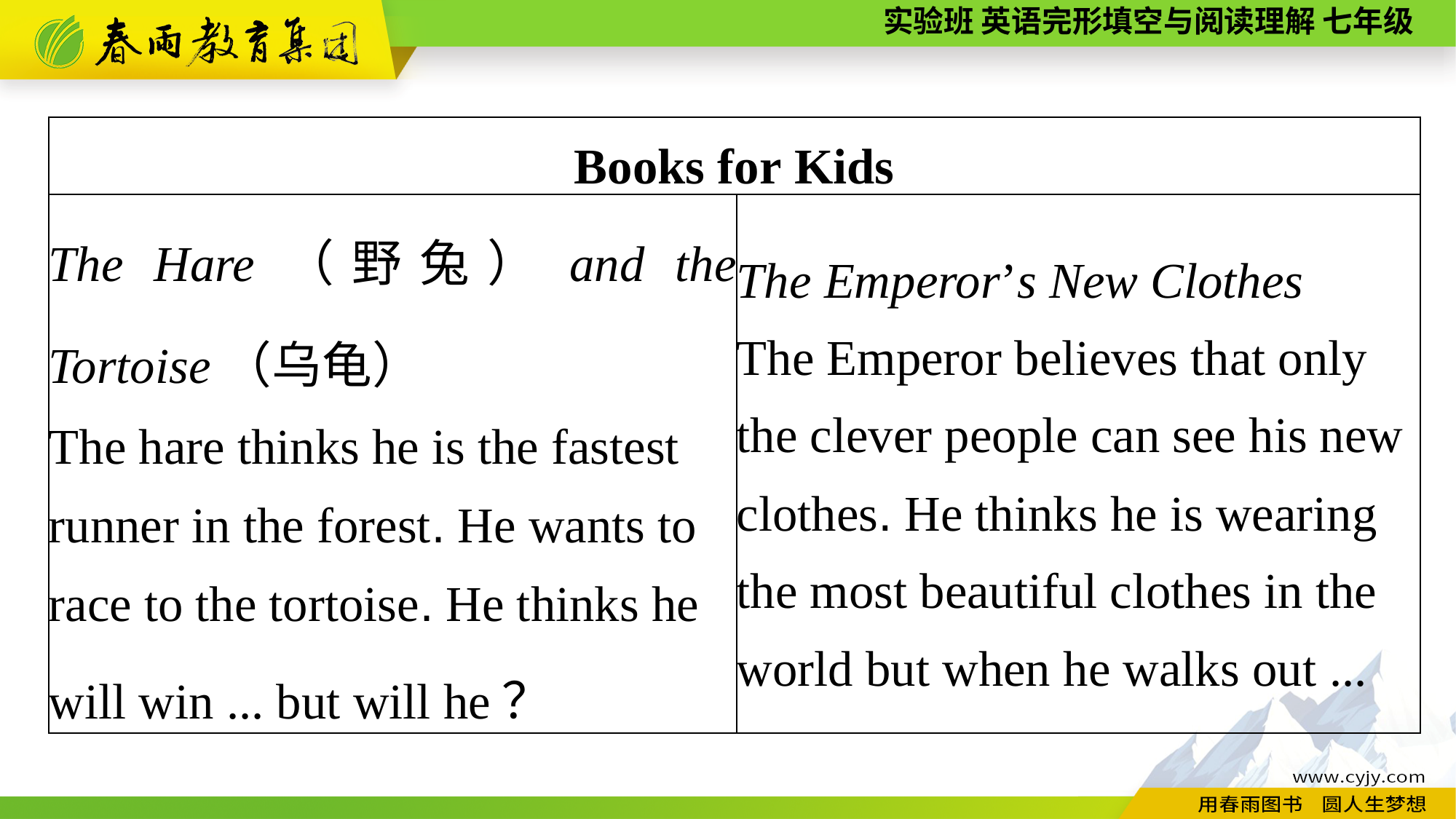

| Books for Kids |  |
| --- | --- |
| The Hare（野兔）and the Tortoise（乌龟） The hare thinks he is the fastest runner in the forest. He wants to race to the tortoise. He thinks he will win ... but will he？ | The Emperor’s New Clothes The Emperor believes that only the clever people can see his new clothes. He thinks he is wearing the most beautiful clothes in the world but when he walks out ... |